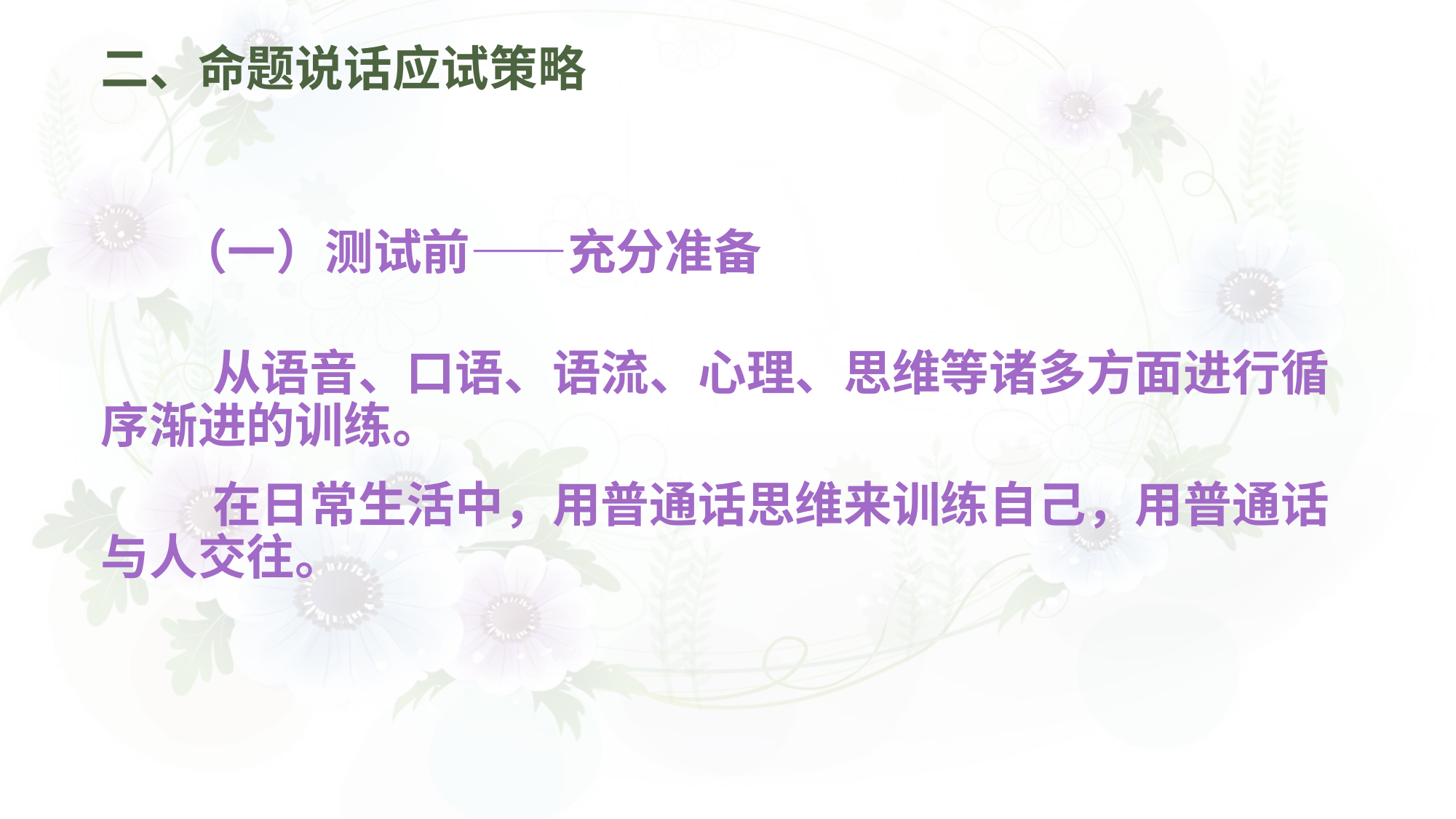

# 二、命题说话应试策略
      （一）测试前——充分准备

         从语音、口语、语流、心理、思维等诸多方面进行循序渐进的训练。
         在日常生活中，用普通话思维来训练自己，用普通话与人交往。